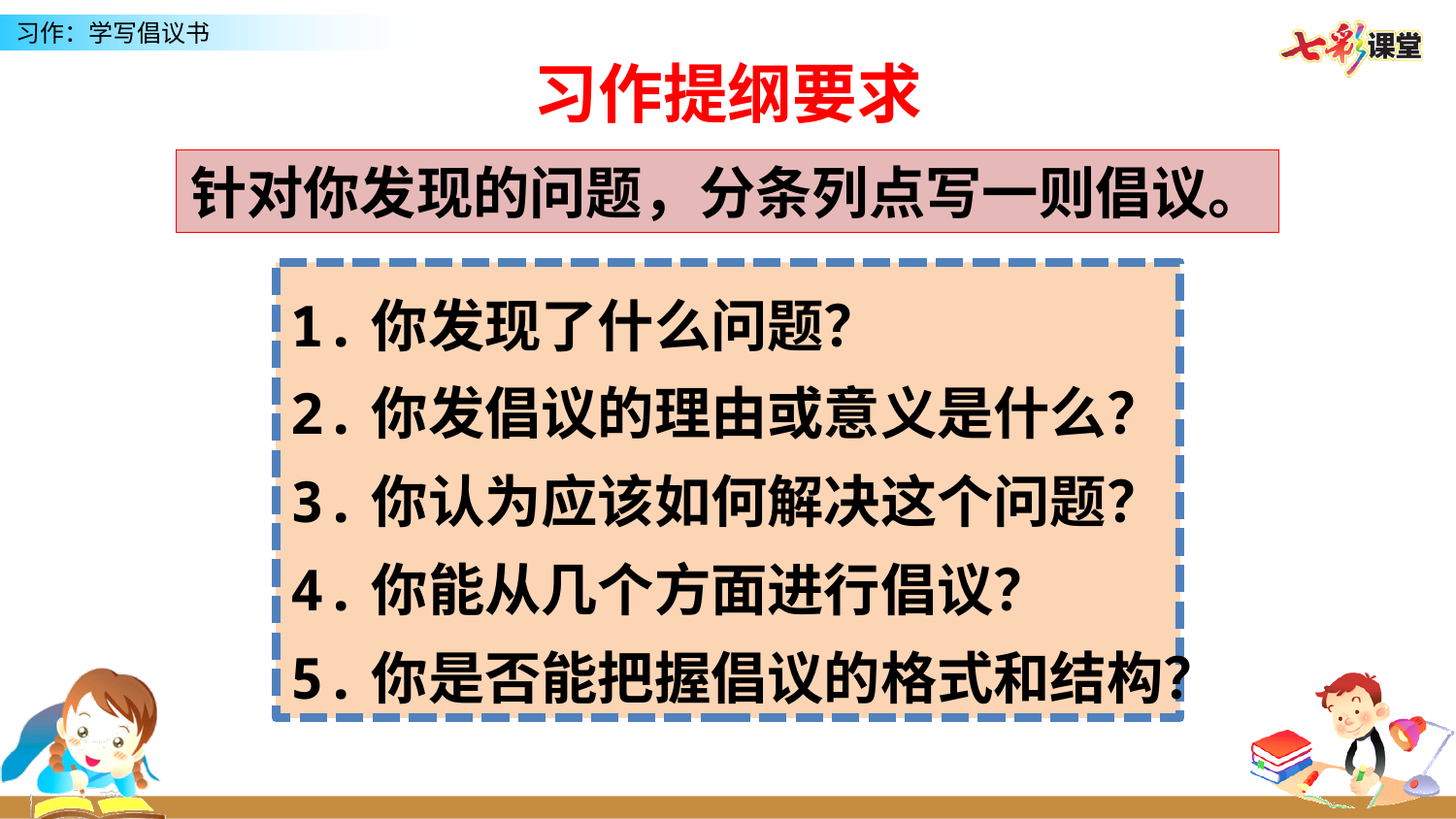

习作提纲要求
针对你发现的问题，分条列点写一则倡议。
1.你发现了什么问题？
2.你发倡议的理由或意义是什么？
3.你认为应该如何解决这个问题？
4.你能从几个方面进行倡议？
5.你是否能把握倡议的格式和结构？